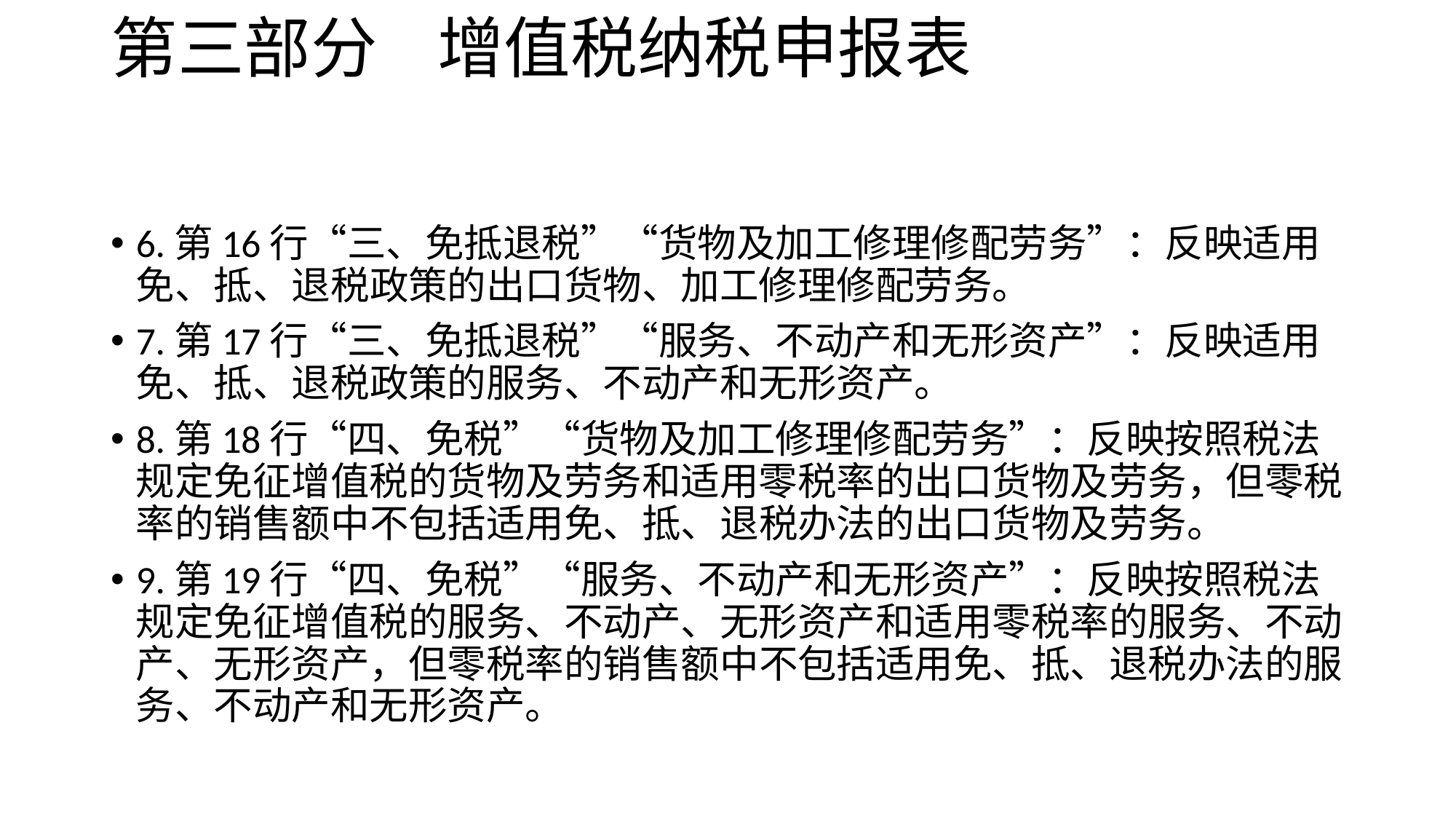

# 第三部分    增值税纳税申报表

6.第16行“三、免抵退税”“货物及加工修理修配劳务”：反映适用免、抵、退税政策的出口货物、加工修理修配劳务。
7.第17行“三、免抵退税”“服务、不动产和无形资产”：反映适用免、抵、退税政策的服务、不动产和无形资产。
8.第18行“四、免税”“货物及加工修理修配劳务”：反映按照税法规定免征增值税的货物及劳务和适用零税率的出口货物及劳务，但零税率的销售额中不包括适用免、抵、退税办法的出口货物及劳务。
9.第19行“四、免税”“服务、不动产和无形资产”：反映按照税法规定免征增值税的服务、不动产、无形资产和适用零税率的服务、不动产、无形资产，但零税率的销售额中不包括适用免、抵、退税办法的服务、不动产和无形资产。